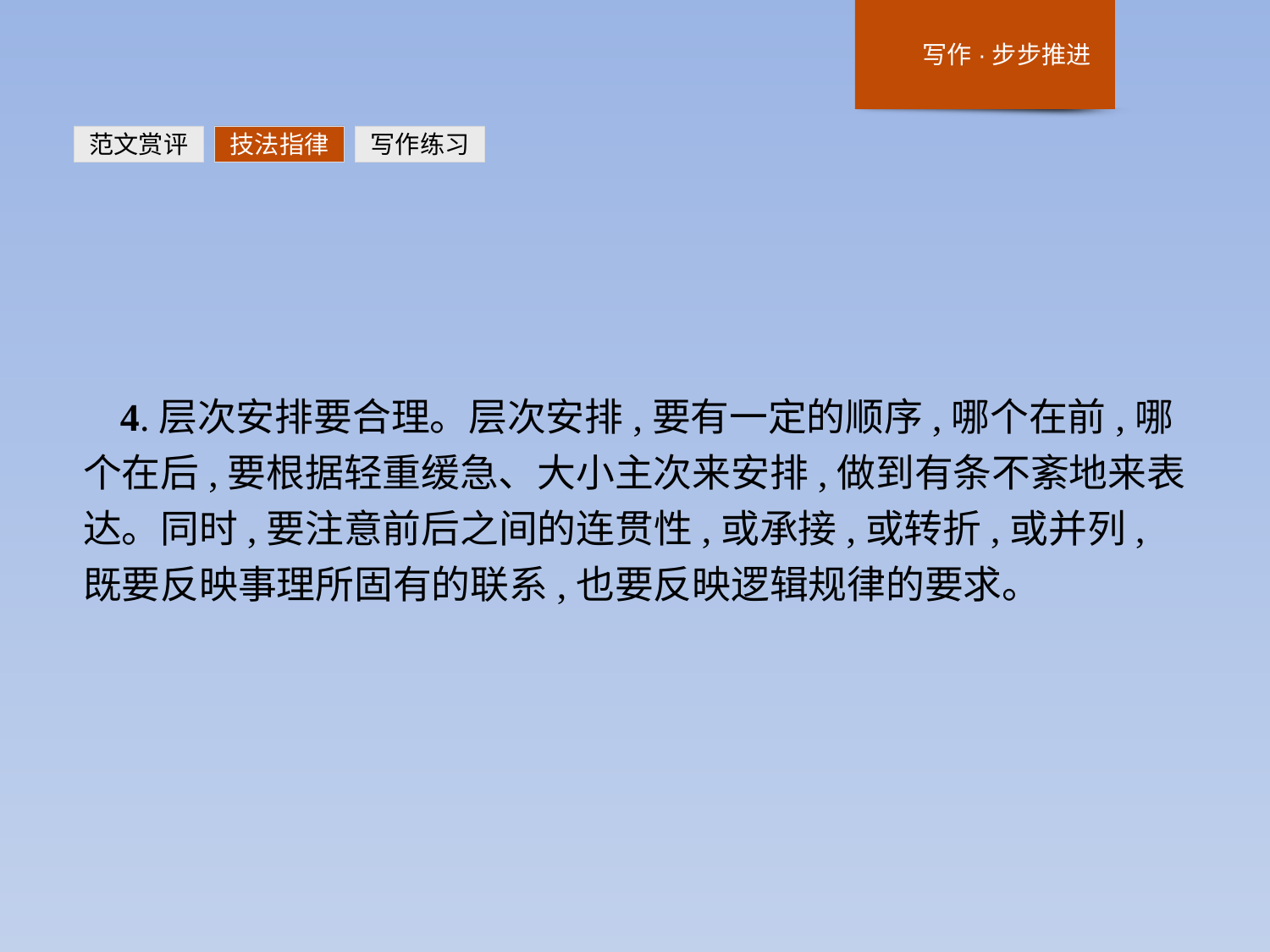

范文赏评
技法指律
写作练习
4.层次安排要合理。层次安排,要有一定的顺序,哪个在前,哪个在后,要根据轻重缓急、大小主次来安排,做到有条不紊地来表达。同时,要注意前后之间的连贯性,或承接,或转折,或并列,既要反映事理所固有的联系,也要反映逻辑规律的要求。